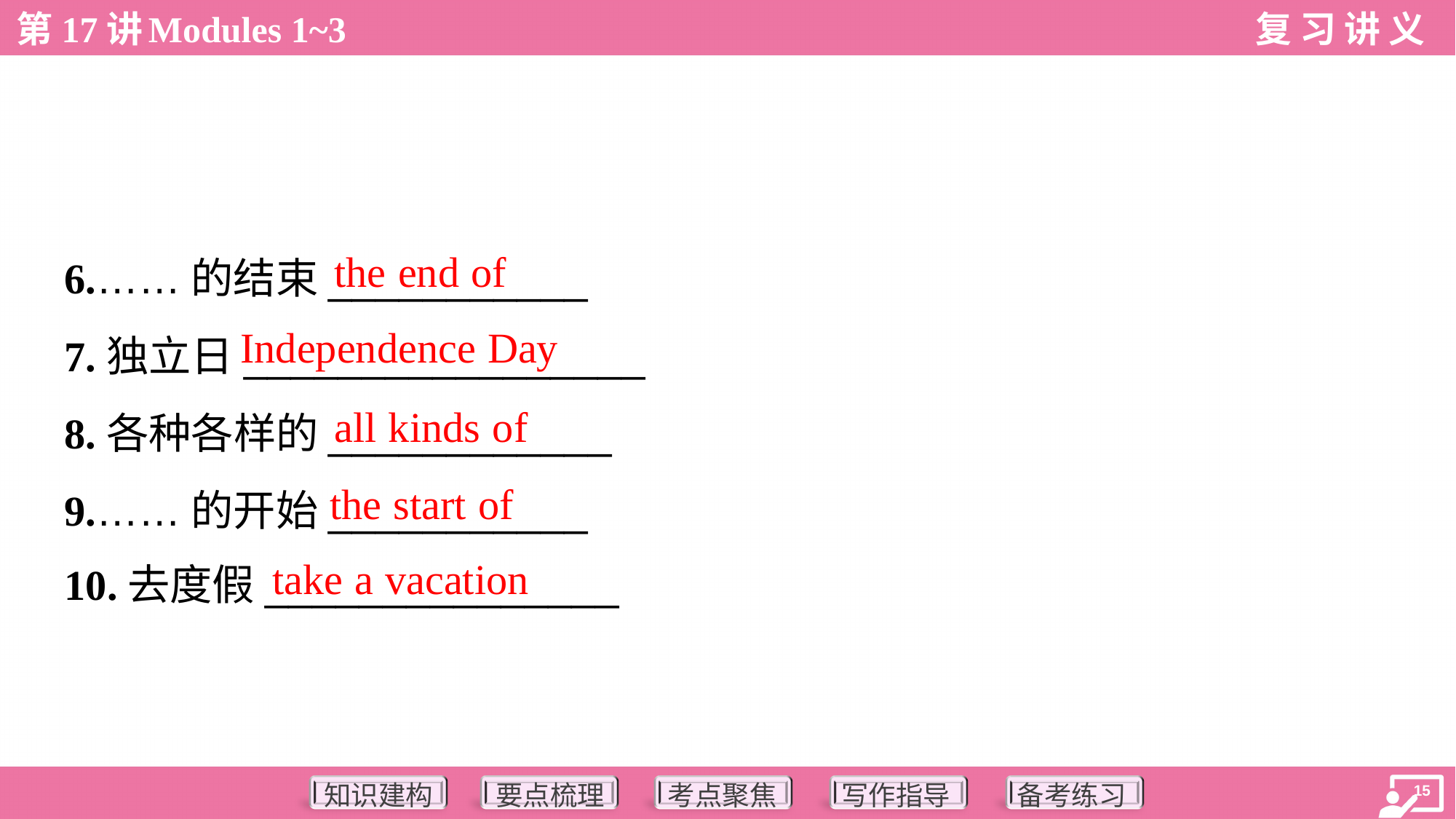

the end of
6.……的结束___________
7.独立日_________________
8.各种各样的____________
9.……的开始___________
10.去度假_______________
Independence Day
all kinds of
the start of
take a vacation